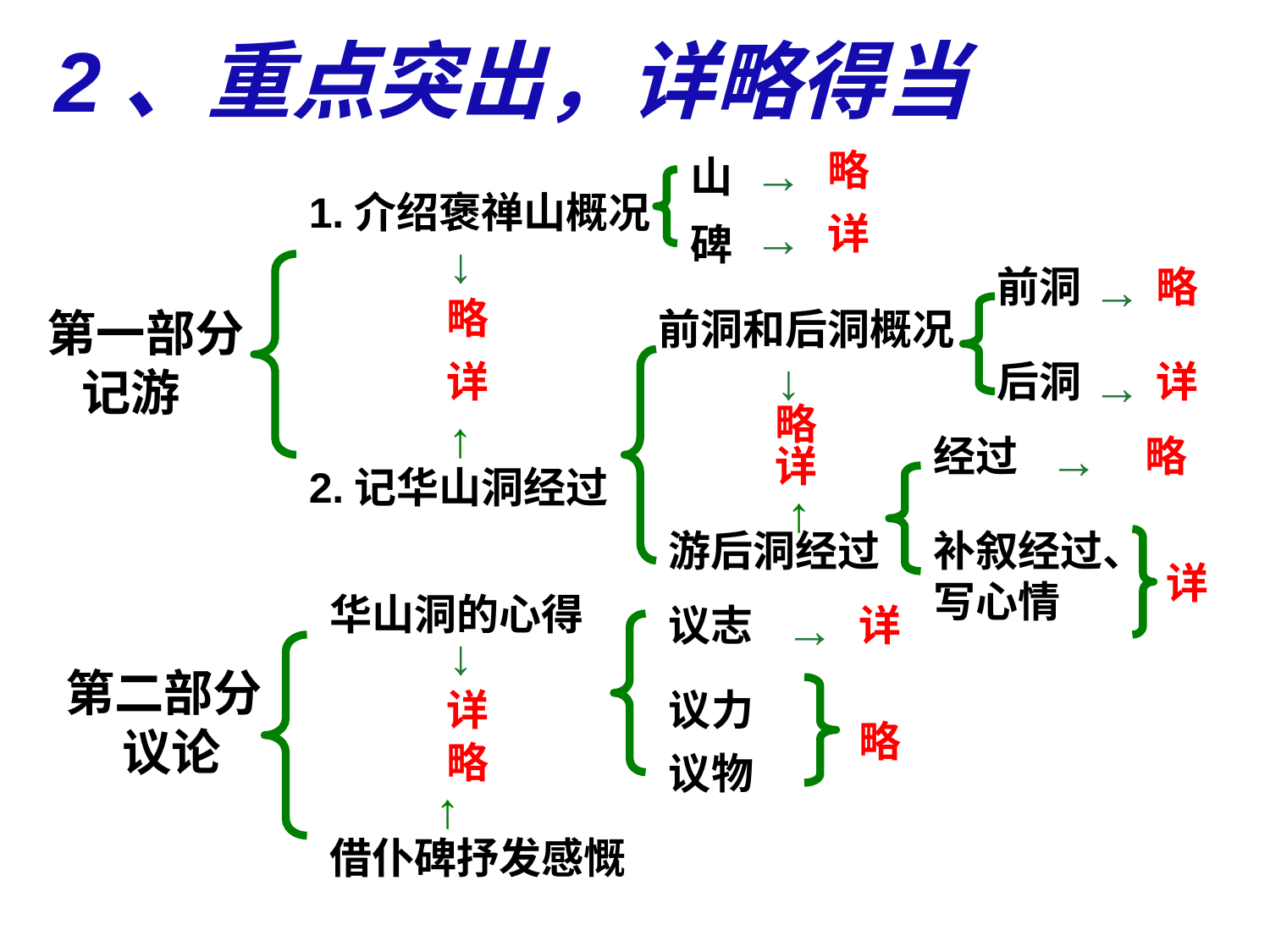

2、重点突出，详略得当
→
略
山

1.介绍褒禅山概况
→
详
碑
→

前洞
→
略
略
第一部分
  记游
前洞和后洞概况

详

→
后洞
→
详
略
↑
经过
→
略
详
2.记华山洞经过

↑
游后洞经过
补叙经过、
写心情

详

华山洞的心得
议志
→
详

→

第二部分
    议论
详
议力

略
略
议物
↑

借仆碑抒发感慨